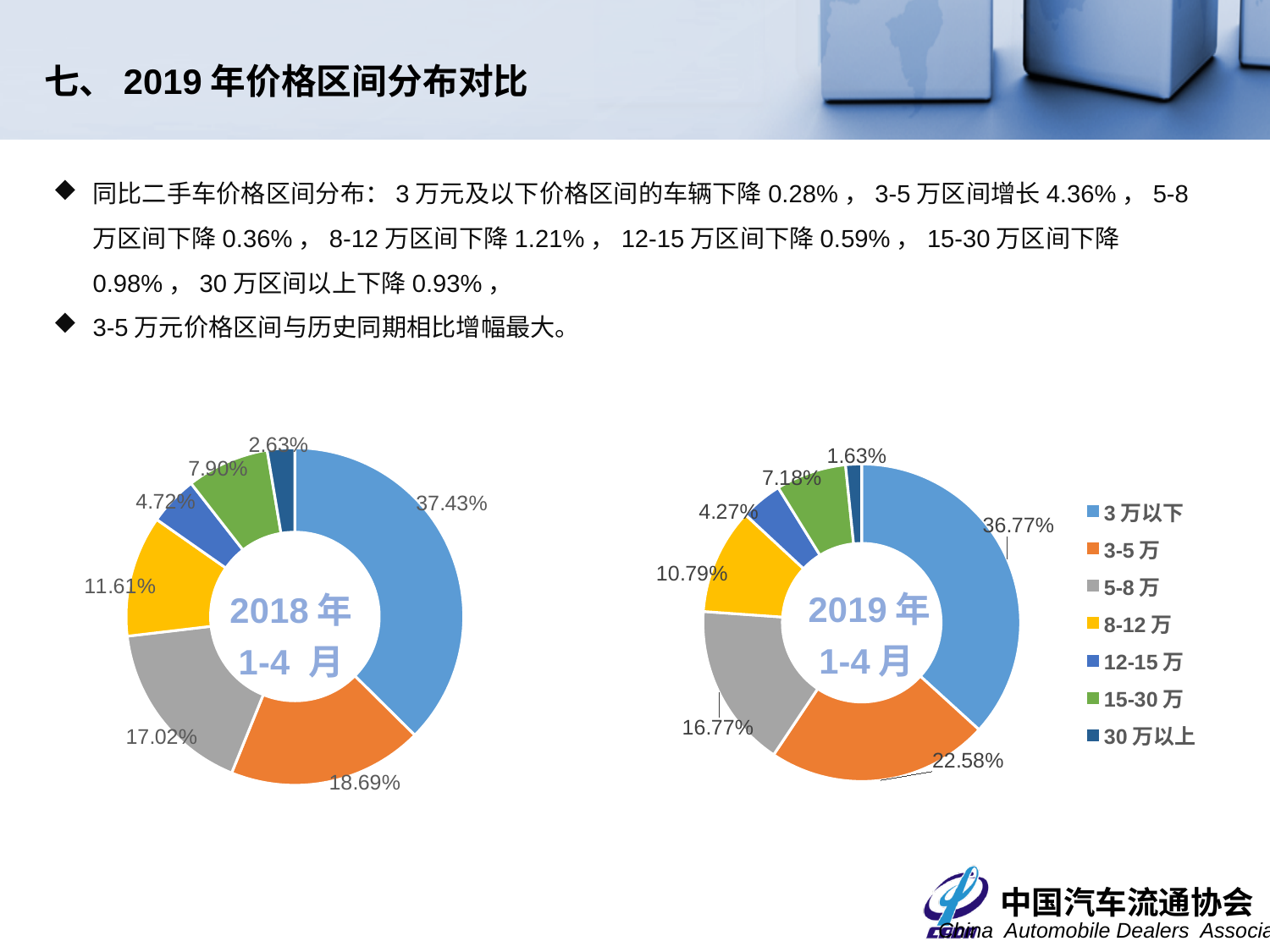

七、2019年价格区间分布对比
同比二手车价格区间分布：3万元及以下价格区间的车辆下降0.28%，3-5万区间增长4.36%，5-8万区间下降0.36%，8-12万区间下降1.21%，12-15万区间下降0.59%，15-30万区间下降0.98%，30万区间以上下降0.93%，
3-5万元价格区间与历史同期相比增幅最大。

### Chart

| Category |  |
|---|---|
| 3万以下 | 0.3677409823787487 |
| 3-5万 | 0.22581243622646177 |
| 5-8万 | 0.16767845424967964 |
| 8-12万 | 0.10792629926237421 |
| 12-15万 | 0.042725264456194234 |
| 15-30万 | 0.07179740886181626 |
| 30万以上 | 0.016319154564725203 |

### Chart

| Category | 比例 |
|---|---|
| 3w及以下 | 0.374258736565318 |
| 3w-5w | 0.18685584782149 |
| 5w-8w | 0.170228561971922 |
| 8w-12w | 0.116140465398512 |
| 12w-15w | 0.0471535484108231 |
| 15w-30w | 0.0790198313826804 |
| 30w以上 | 0.0263430084492539 |